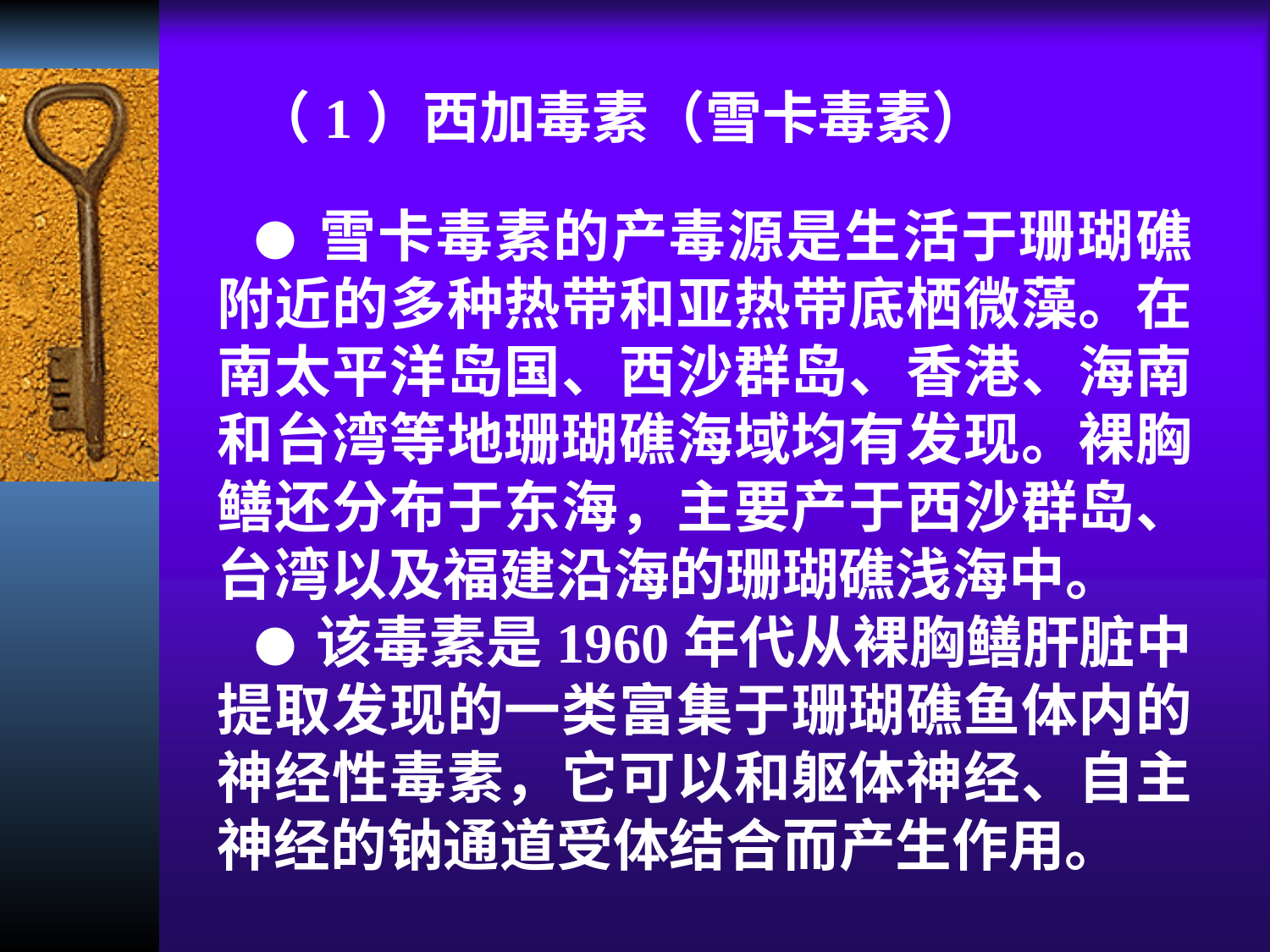

（1）西加毒素（雪卡毒素）

● 雪卡毒素的产毒源是生活于珊瑚礁附近的多种热带和亚热带底栖微藻。在南太平洋岛国、西沙群岛、香港、海南和台湾等地珊瑚礁海域均有发现。裸胸鳝还分布于东海，主要产于西沙群岛、台湾以及福建沿海的珊瑚礁浅海中。
● 该毒素是1960年代从裸胸鳝肝脏中提取发现的一类富集于珊瑚礁鱼体内的神经性毒素，它可以和躯体神经、自主神经的钠通道受体结合而产生作用。